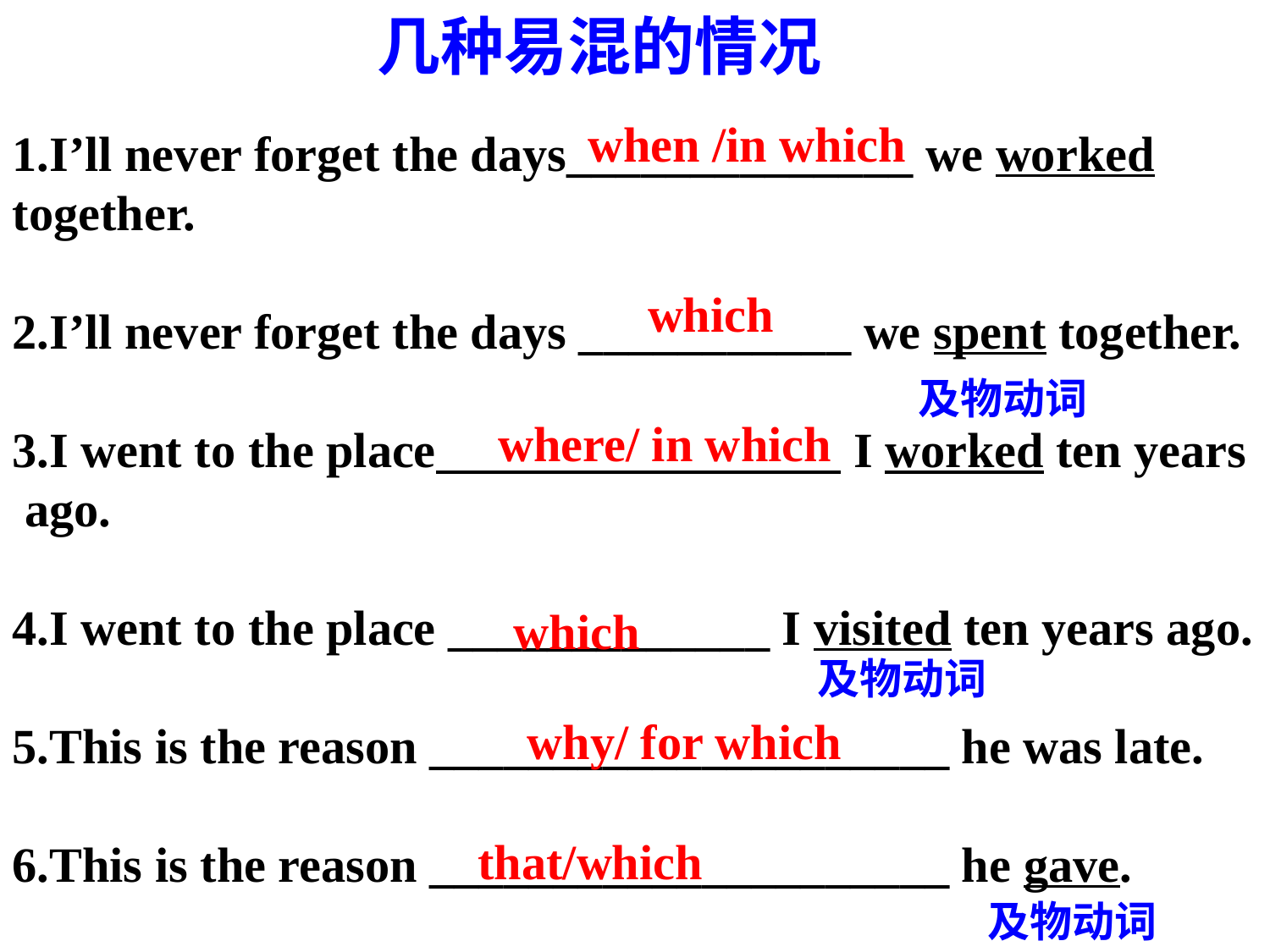

几种易混的情况
when /in which
1.I’ll never forget the days______________ we worked
together.

2.I’ll never forget the days ___________ we spent together.

3.I went to the place                                  I worked ten years
 ago.

4.I went to the place _____________ I visited ten years ago.

5.This is the reason _____________________ he was late.

6.This is the reason _____________________ he gave.

which
及物动词
where/ in which
which
及物动词
why/ for which
that/which
及物动词